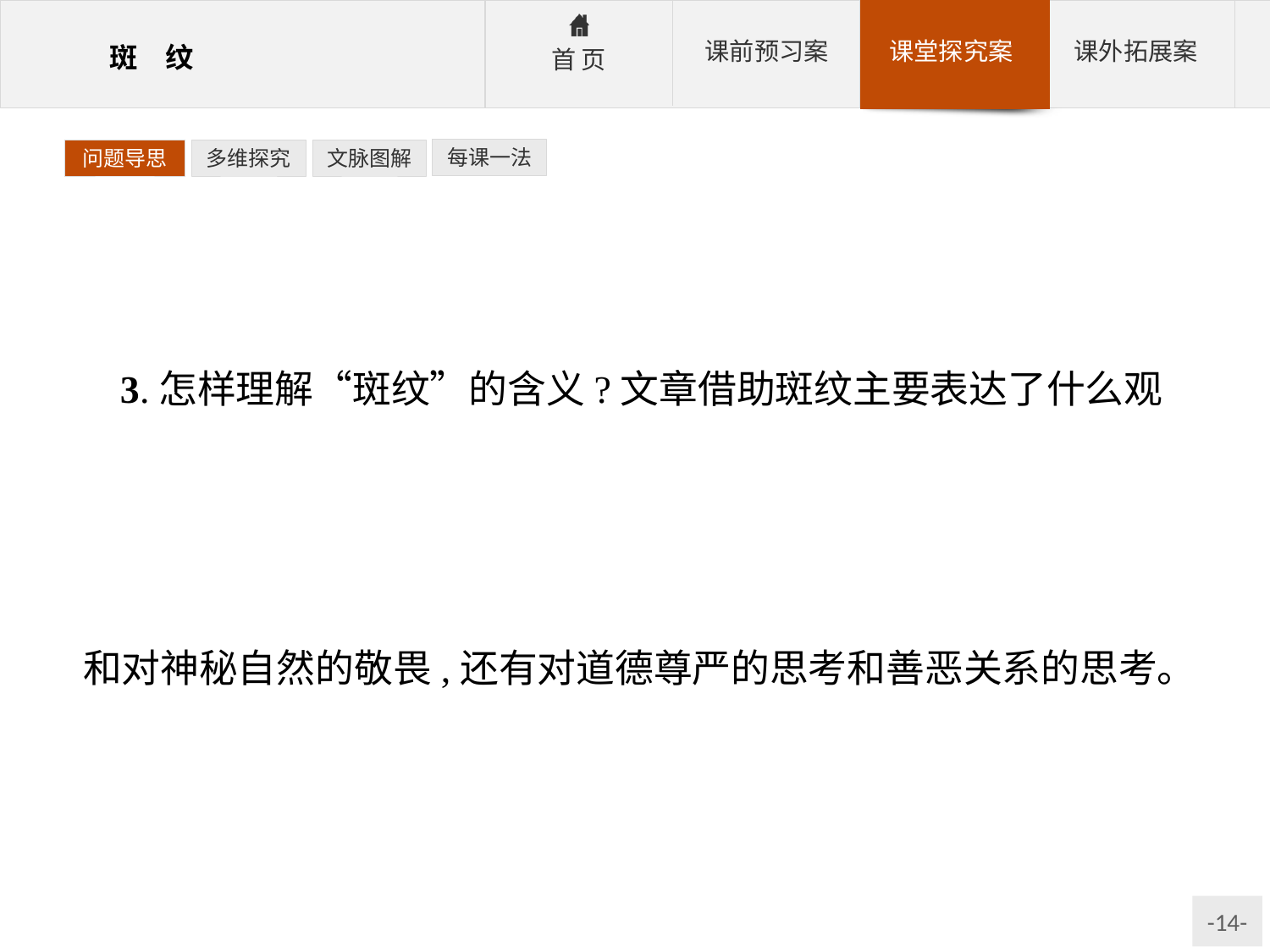

每课一法
问题导思
多维探究
文脉图解
3.怎样理解“斑纹”的含义?文章借助斑纹主要表达了什么观点?
参考答案:“斑纹”的含义既具体,又抽象,既指动物皮毛的形与色,又指人类内心的精神生活。文章借斑纹写了动物和人类的生存技巧和生存状态,带有哲学的意味,体现了对生命本质的思考和对神秘自然的敬畏,还有对道德尊严的思考和善恶关系的思考。